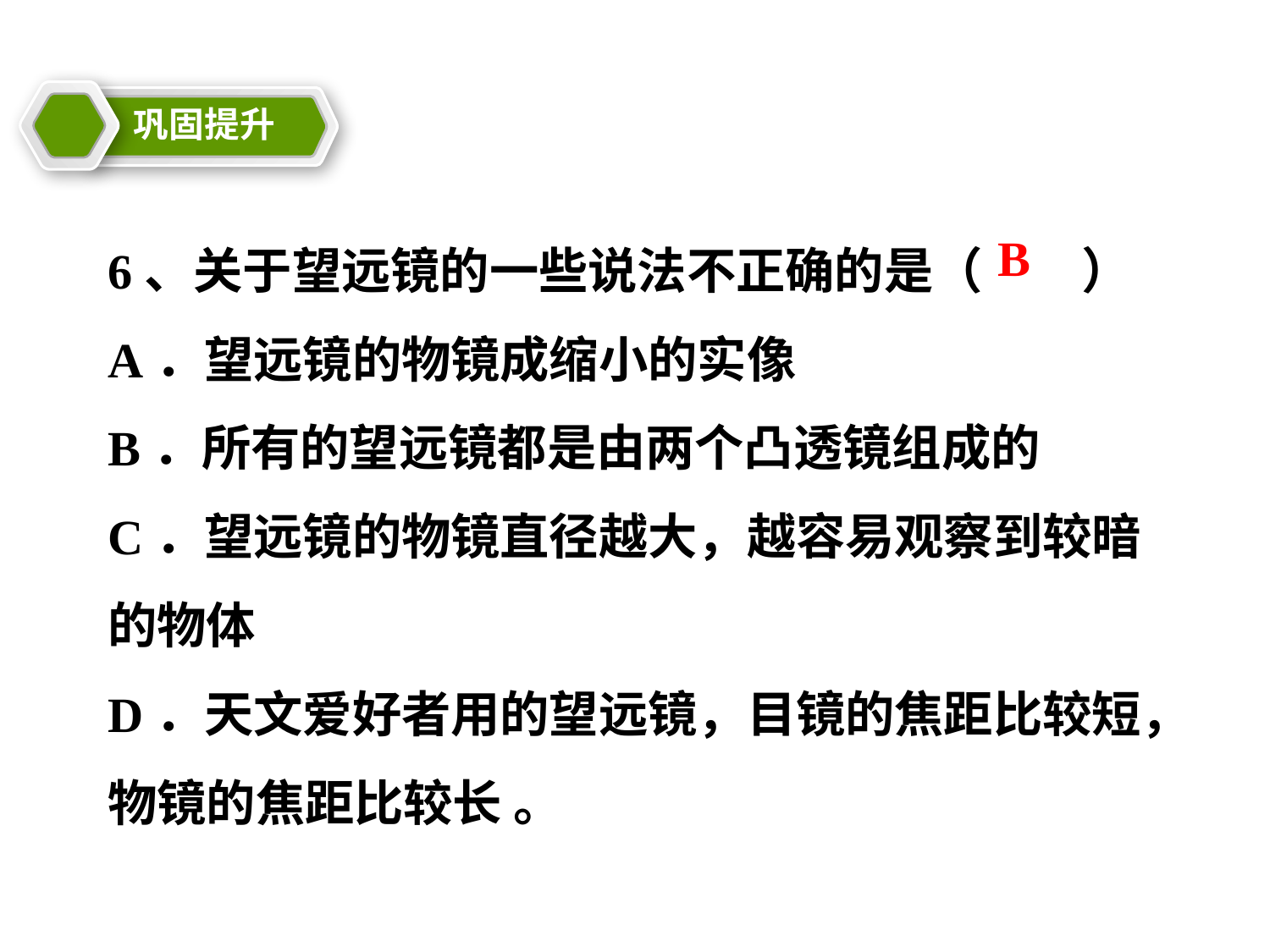

巩固提升
教学目标
6、关于望远镜的一些说法不正确的是（　　）
A．望远镜的物镜成缩小的实像
B．所有的望远镜都是由两个凸透镜组成的
C．望远镜的物镜直径越大，越容易观察到较暗的物体
D．天文爱好者用的望远镜，目镜的焦距比较短，物镜的焦距比较长 。
B